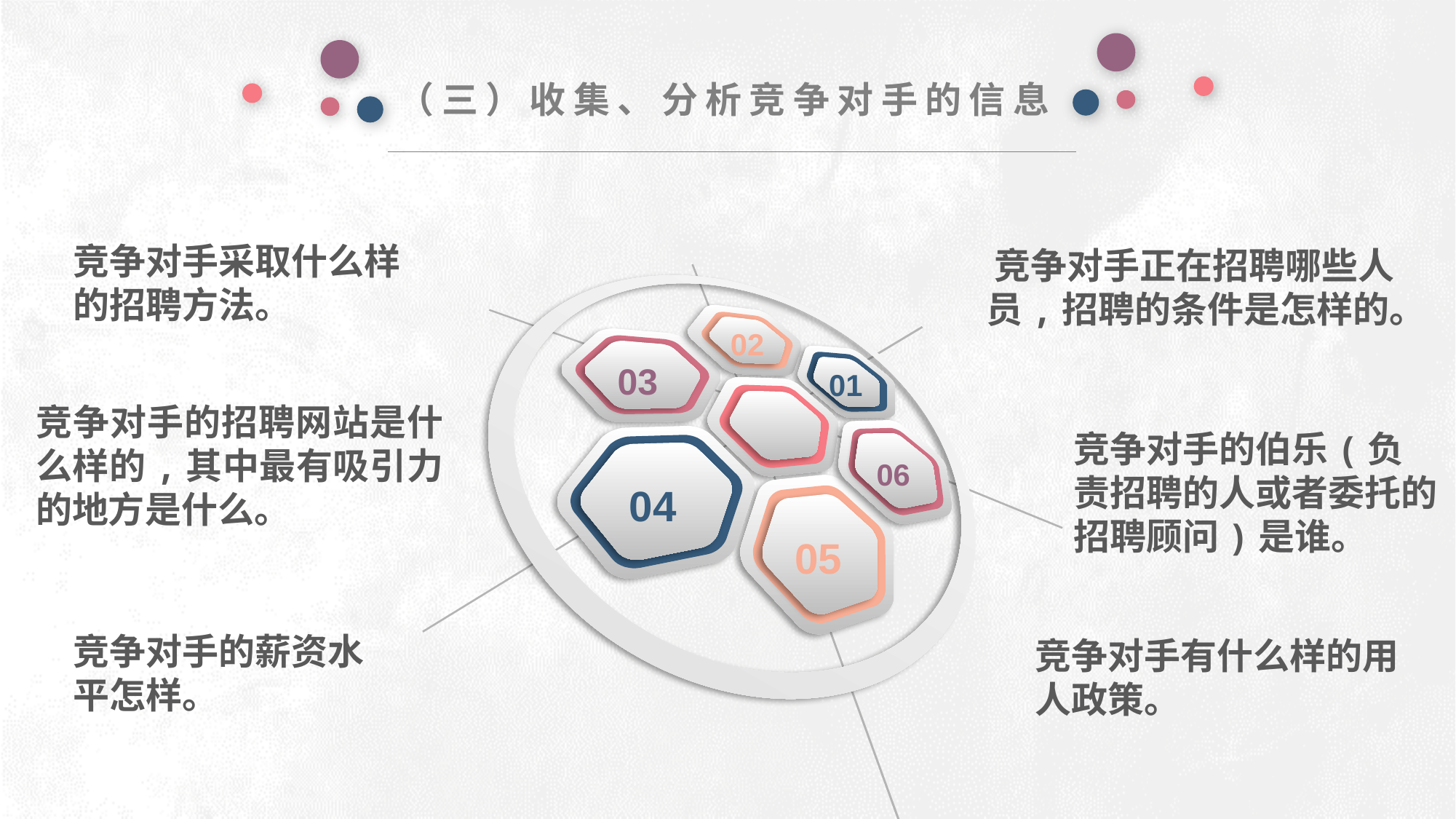

（三）收集、分析竞争对手的信息

e7d195523061f1c0deeec63e560781cfd59afb0ea006f2a87ABB68BF51EA6619813959095094C18C62A12F549504892A4AAA8C1554C6663626E05CA27F281A14E6983772AFC3FB97135759321DEA3D70CCCB10945EC5A0322096E752803368C2184698845E3CCD6DB7F651295A8E4F3FDC19EA64A2B4A4AC1434B55AAE41CF0BF61B375C23F3039959E085EE760725AA

 竞争对手正在招聘哪些人员,招聘的条件是怎样的。

竞争对手采取什么样的招聘方法。

02
03
01
06
04
05

竞争对手的招聘网站是什么样的,其中最有吸引力的地方是什么。

竞争对手的伯乐(负责招聘的人或者委托的招聘顾问)是谁。

竞争对手的薪资水平怎样。

竞争对手有什么样的用人政策。